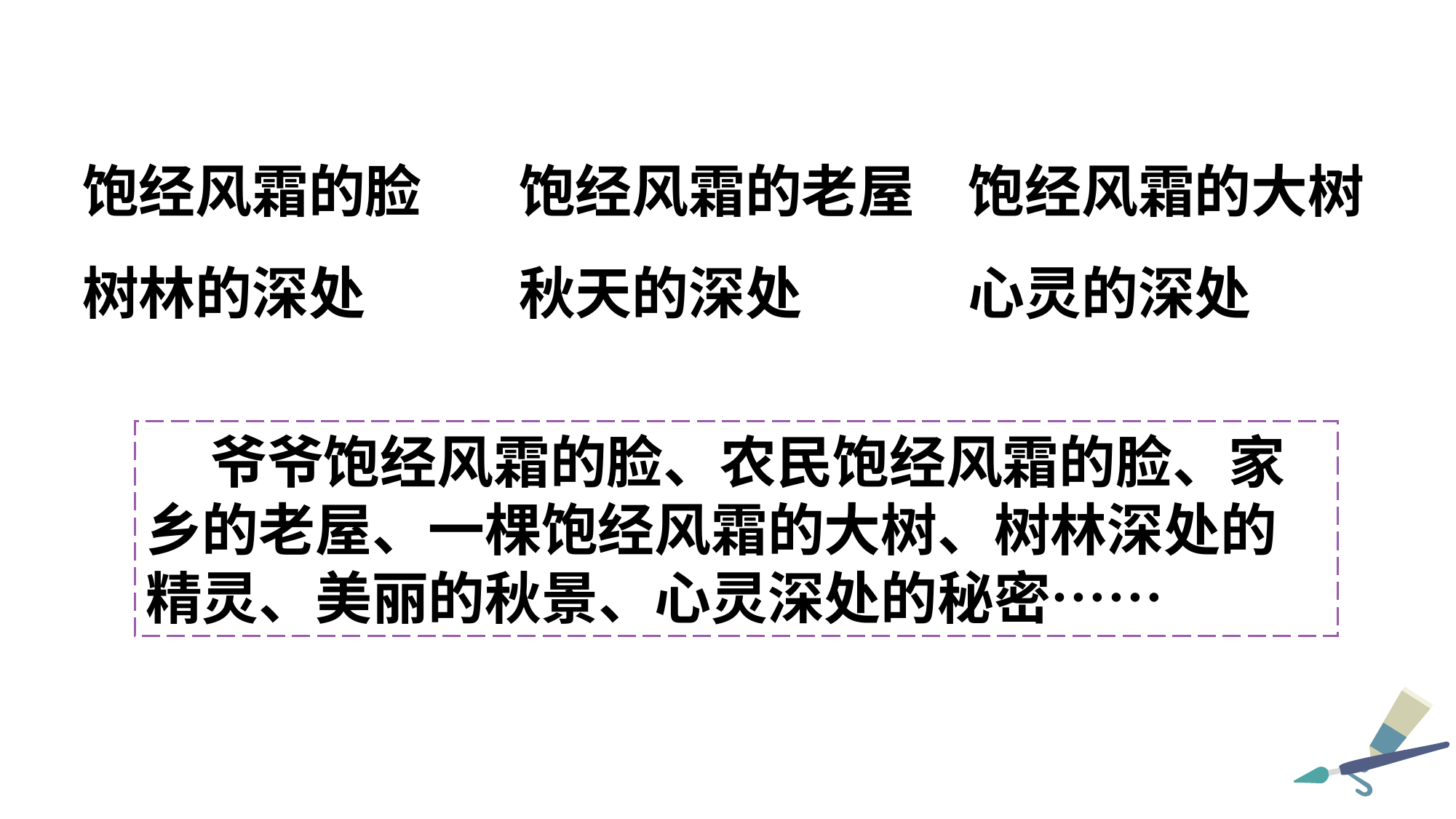

饱经风霜的脸	饱经风霜的老屋	 饱经风霜的大树
树林的深处		秋天的深处		 心灵的深处
    爷爷饱经风霜的脸、农民饱经风霜的脸、家乡的老屋、一棵饱经风霜的大树、树林深处的精灵、美丽的秋景、心灵深处的秘密……